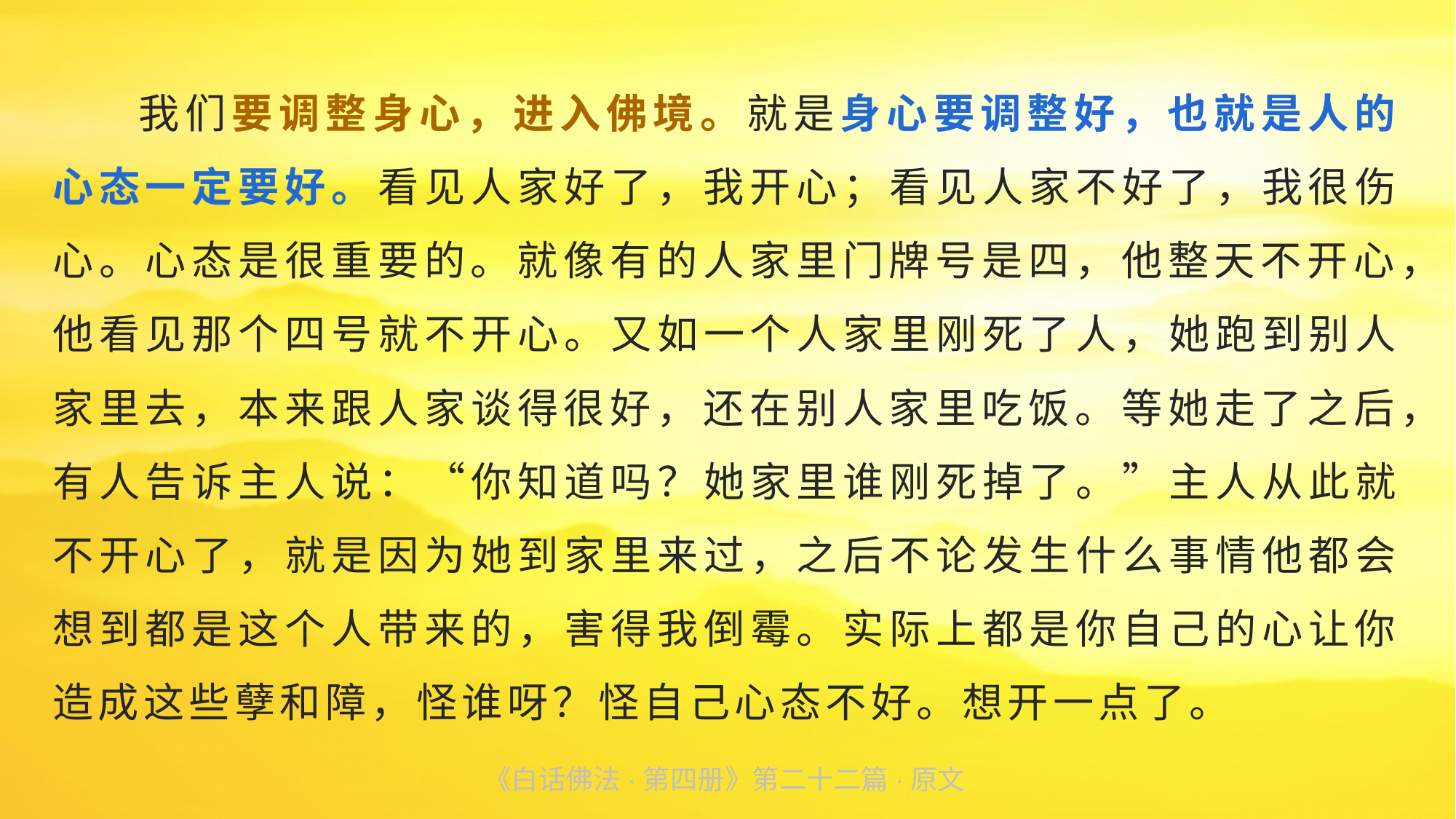

我们要调整身心，进入佛境。就是身心要调整好，也就是人的心态一定要好。看见人家好了，我开心；看见人家不好了，我很伤心。心态是很重要的。就像有的人家里门牌号是四，他整天不开心，他看见那个四号就不开心。又如一个人家里刚死了人，她跑到别人家里去，本来跟人家谈得很好，还在别人家里吃饭。等她走了之后，有人告诉主人说：“你知道吗？她家里谁刚死掉了。”主人从此就不开心了，就是因为她到家里来过，之后不论发生什么事情他都会想到都是这个人带来的，害得我倒霉。实际上都是你自己的心让你造成这些孽和障，怪谁呀？怪自己心态不好。想开一点了。
《白话佛法·第四册》第二十二篇·原文